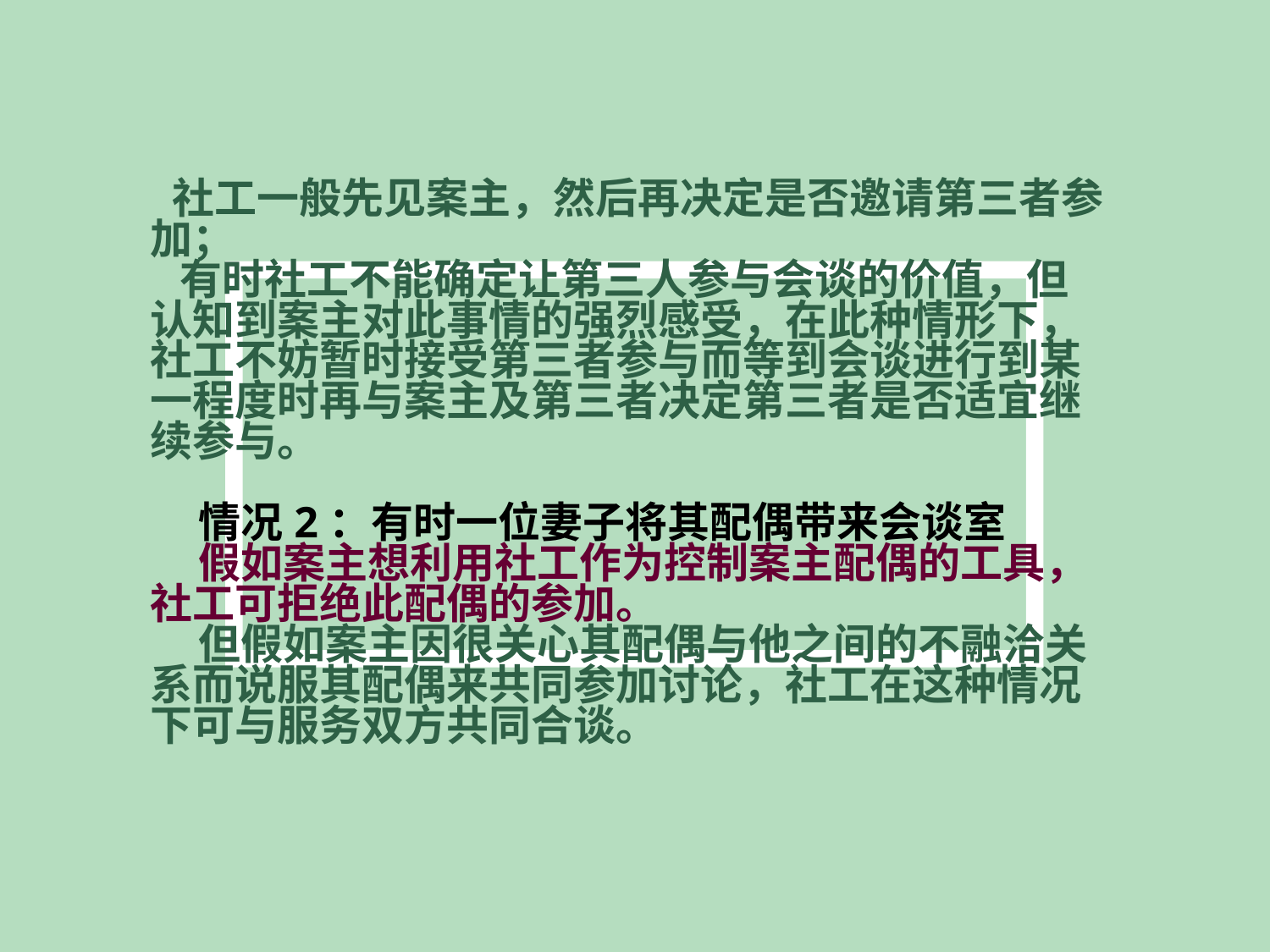

社工一般先见案主，然后再决定是否邀请第三者参加；
  有时社工不能确定让第三人参与会谈的价值，但认知到案主对此事情的强烈感受，在此种情形下，社工不妨暂时接受第三者参与而等到会谈进行到某一程度时再与案主及第三者决定第三者是否适宜继续参与。

    情况2：有时一位妻子将其配偶带来会谈室
    假如案主想利用社工作为控制案主配偶的工具，社工可拒绝此配偶的参加。
    但假如案主因很关心其配偶与他之间的不融洽关系而说服其配偶来共同参加讨论，社工在这种情况下可与服务双方共同合谈。